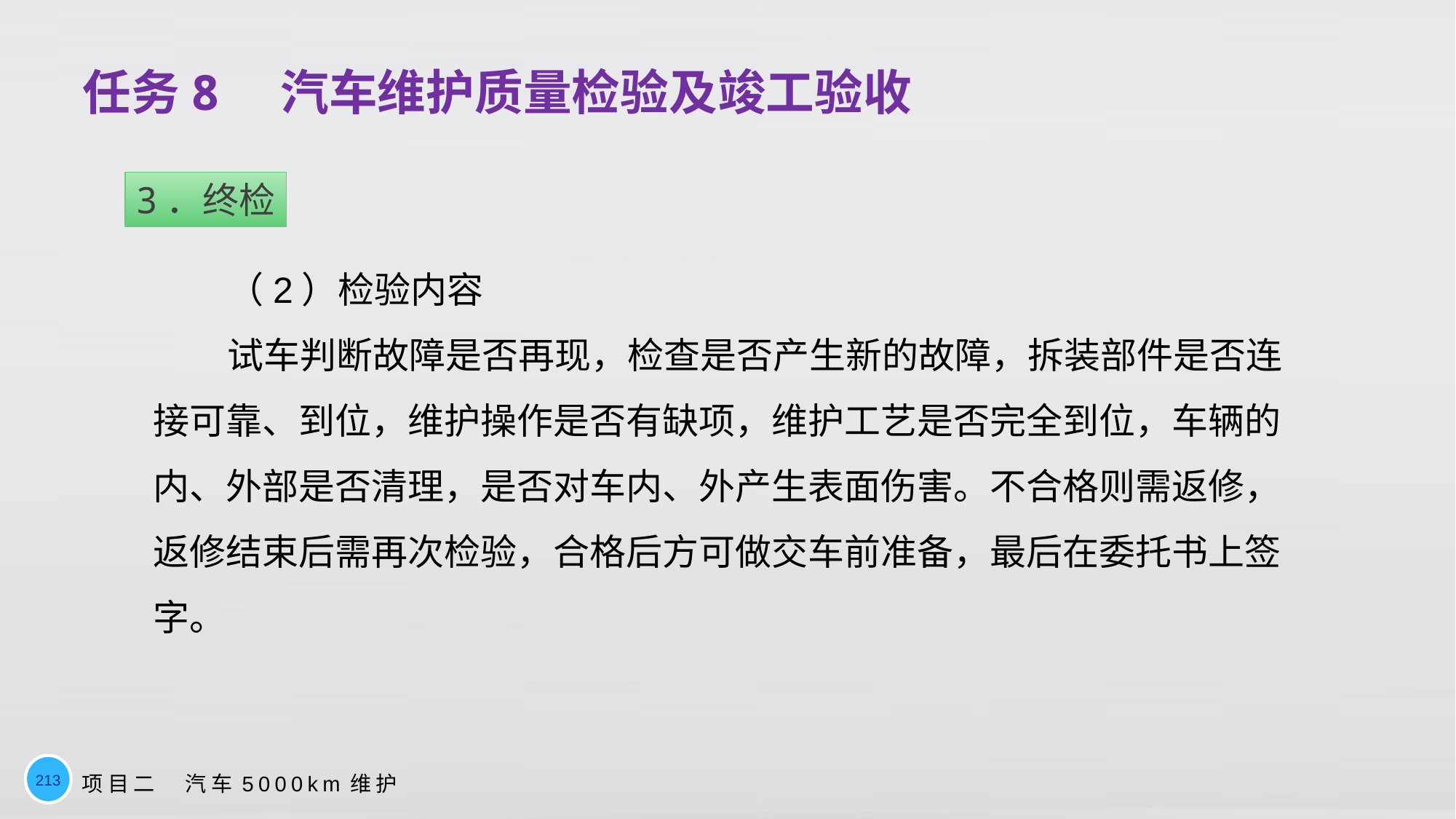

# 任务8　汽车维护质量检验及竣工验收
3．终检
（2）检验内容
试车判断故障是否再现，检查是否产生新的故障，拆装部件是否连接可靠、到位，维护操作是否有缺项，维护工艺是否完全到位，车辆的内、外部是否清理，是否对车内、外产生表面伤害。不合格则需返修，返修结束后需再次检验，合格后方可做交车前准备，最后在委托书上签字。
213